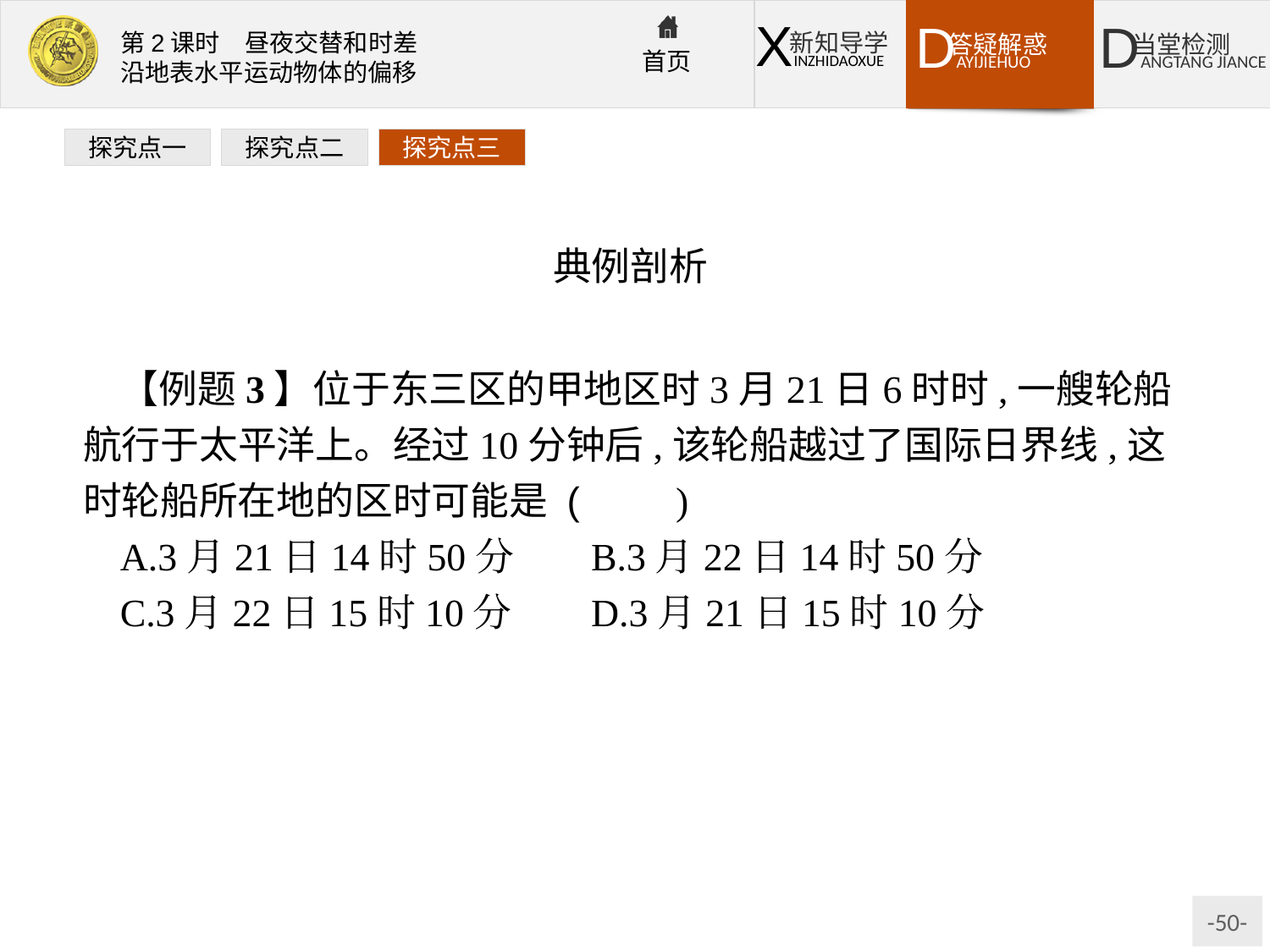

探究点一
探究点二
探究点三
典例剖析
【例题3】位于东三区的甲地区时3月21日6时时,一艘轮船航行于太平洋上。经过10分钟后,该轮船越过了国际日界线,这时轮船所在地的区时可能是 (　　)
A.3月21日14时50分	B.3月22日14时50分
C.3月22日15时10分	D.3月21日15时10分